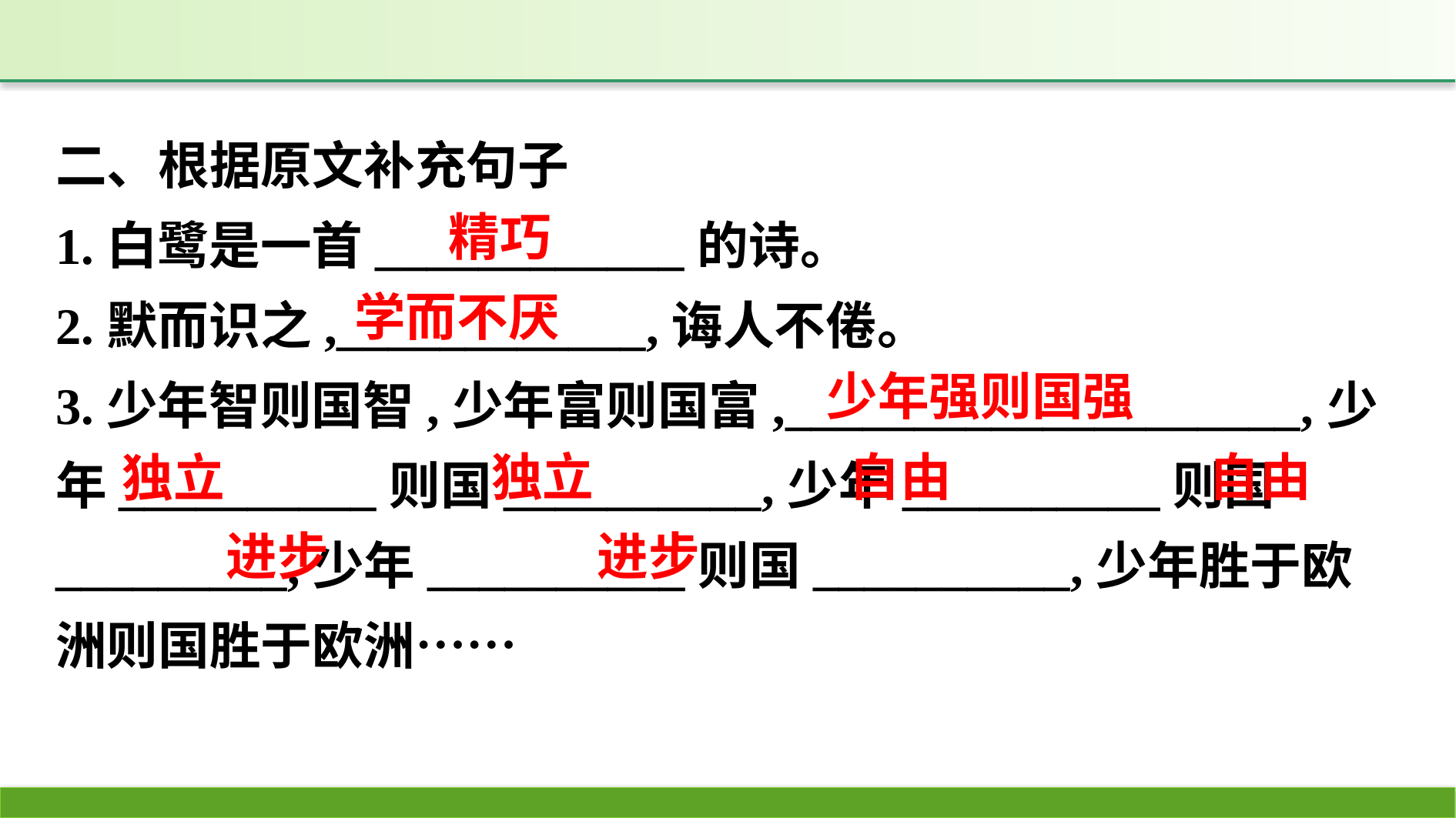

二、根据原文补充句子
1.白鹭是一首____________的诗。
2.默而识之,____________,诲人不倦。
3.少年智则国智,少年富则国富,____________________,少年__________则国__________,少年__________则国_________,少年__________则国__________,少年胜于欧洲则国胜于欧洲……
精巧
学而不厌
少年强则国强
自由
独立
自由
独立
进步
进步